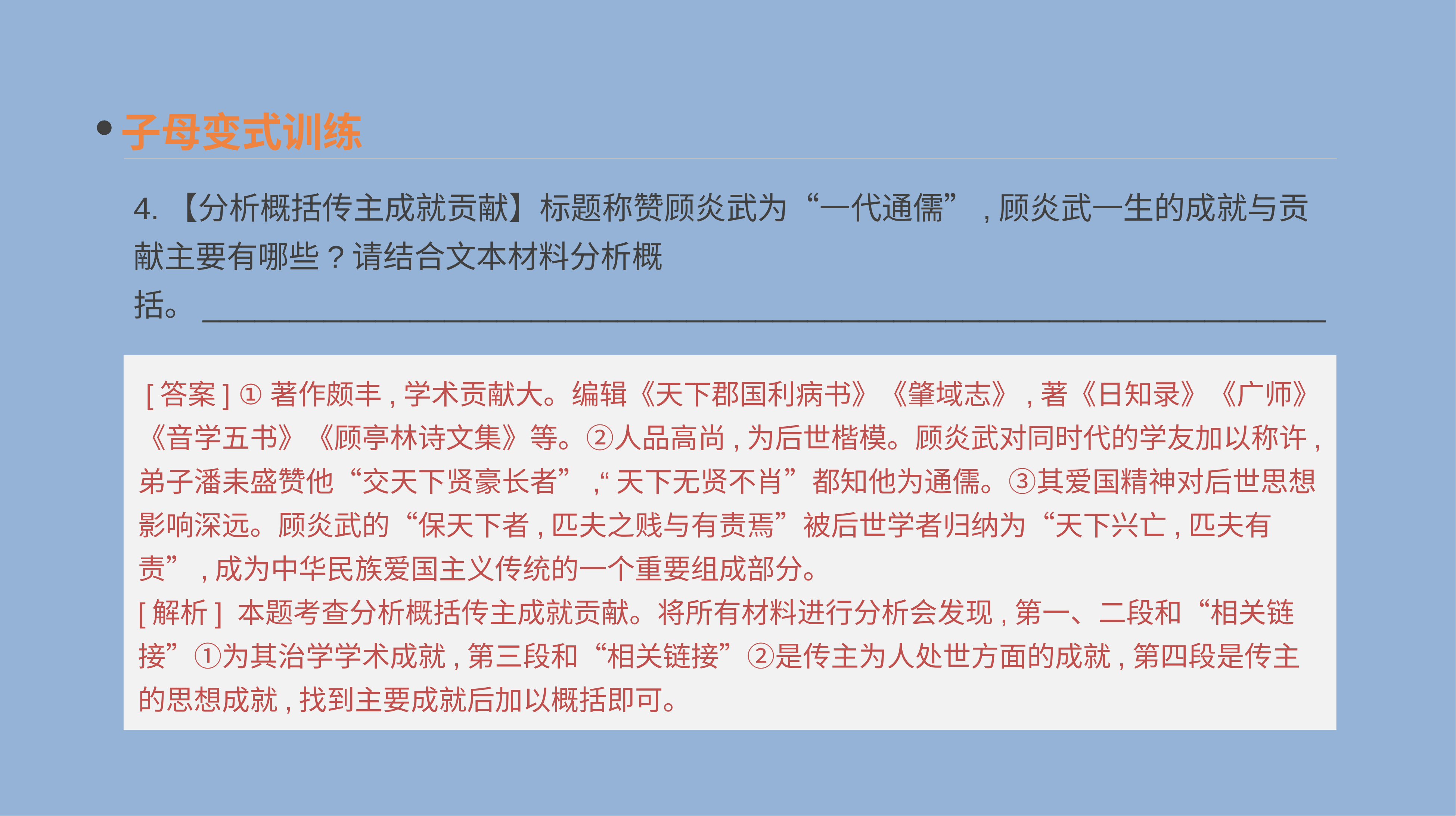

子母变式训练

4.【分析概括传主成就贡献】标题称赞顾炎武为“一代通儒”,顾炎武一生的成就与贡献主要有哪些?请结合文本材料分析概括。_____________________________________________________________________________________

 [答案] ①著作颇丰,学术贡献大。编辑《天下郡国利病书》《肇域志》,著《日知录》《广师》《音学五书》《顾亭林诗文集》等。②人品高尚,为后世楷模。顾炎武对同时代的学友加以称许,弟子潘耒盛赞他“交天下贤豪长者”,“天下无贤不肖”都知他为通儒。③其爱国精神对后世思想影响深远。顾炎武的“保天下者,匹夫之贱与有责焉”被后世学者归纳为“天下兴亡,匹夫有责”,成为中华民族爱国主义传统的一个重要组成部分。
[解析] 本题考查分析概括传主成就贡献。将所有材料进行分析会发现,第一、二段和“相关链接”①为其治学学术成就,第三段和“相关链接”②是传主为人处世方面的成就,第四段是传主的思想成就,找到主要成就后加以概括即可。